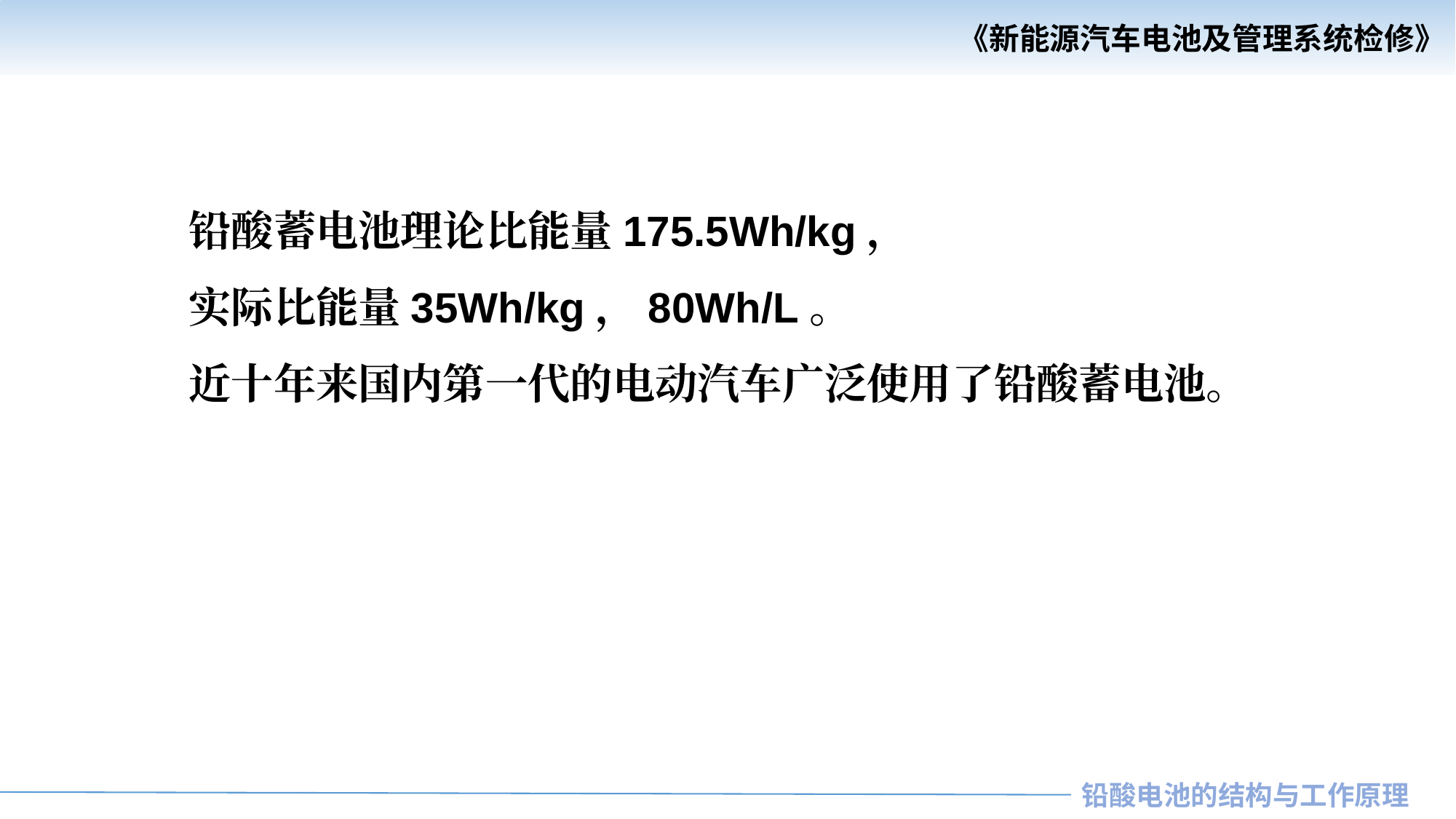

铅酸蓄电池理论比能量175.5Wh/kg，
实际比能量35Wh/kg，80Wh/L。
近十年来国内第一代的电动汽车广泛使用了铅酸蓄电池。